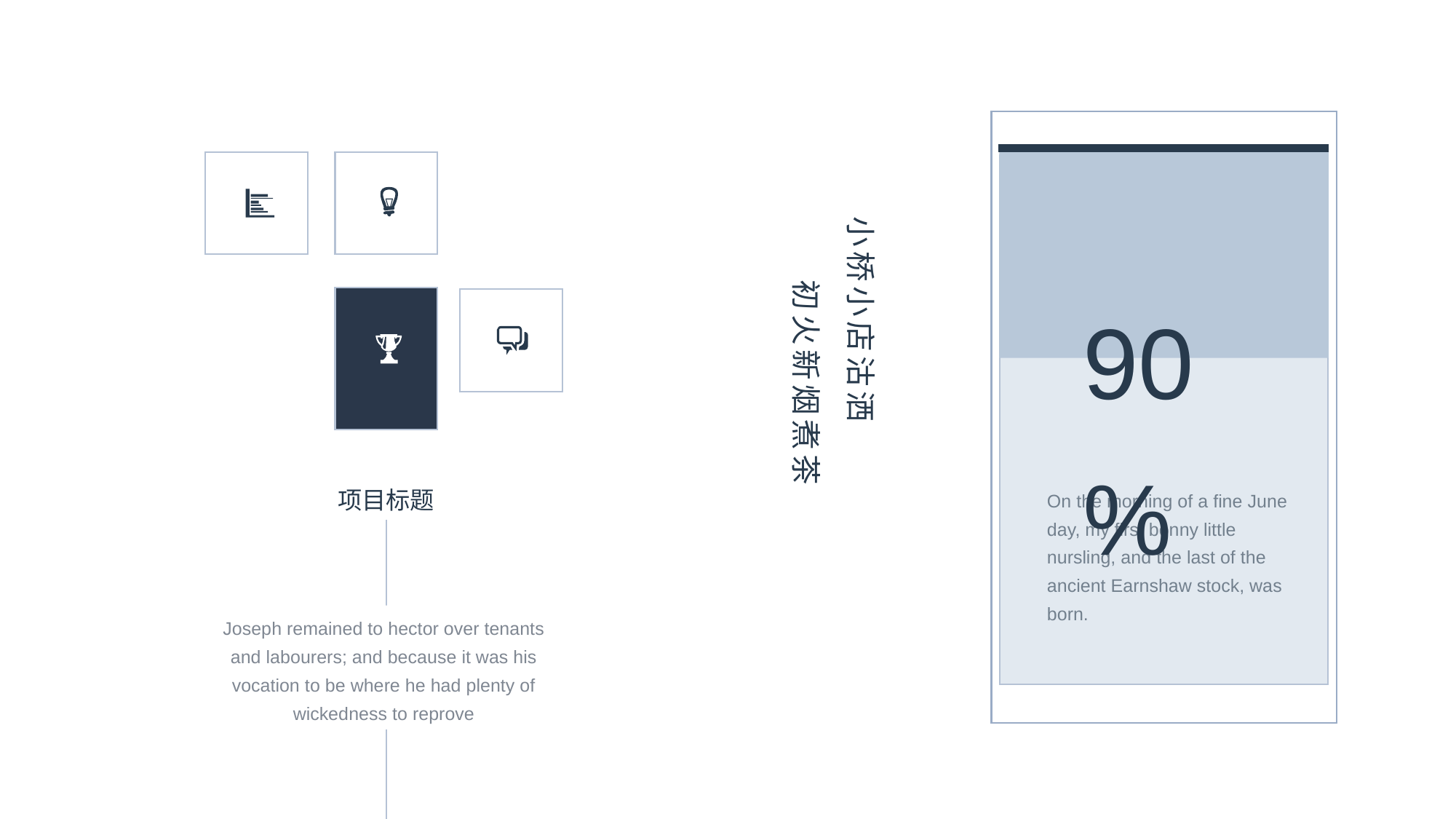

小桥小店沽洒
     初火新烟煮茶
90%

On the morning of a fine June day, my first bonny little nursling, and the last of the ancient Earnshaw stock, was born.
项目标题
Joseph remained to hector over tenants and labourers; and because it was his vocation to be where he had plenty of wickedness to reprove